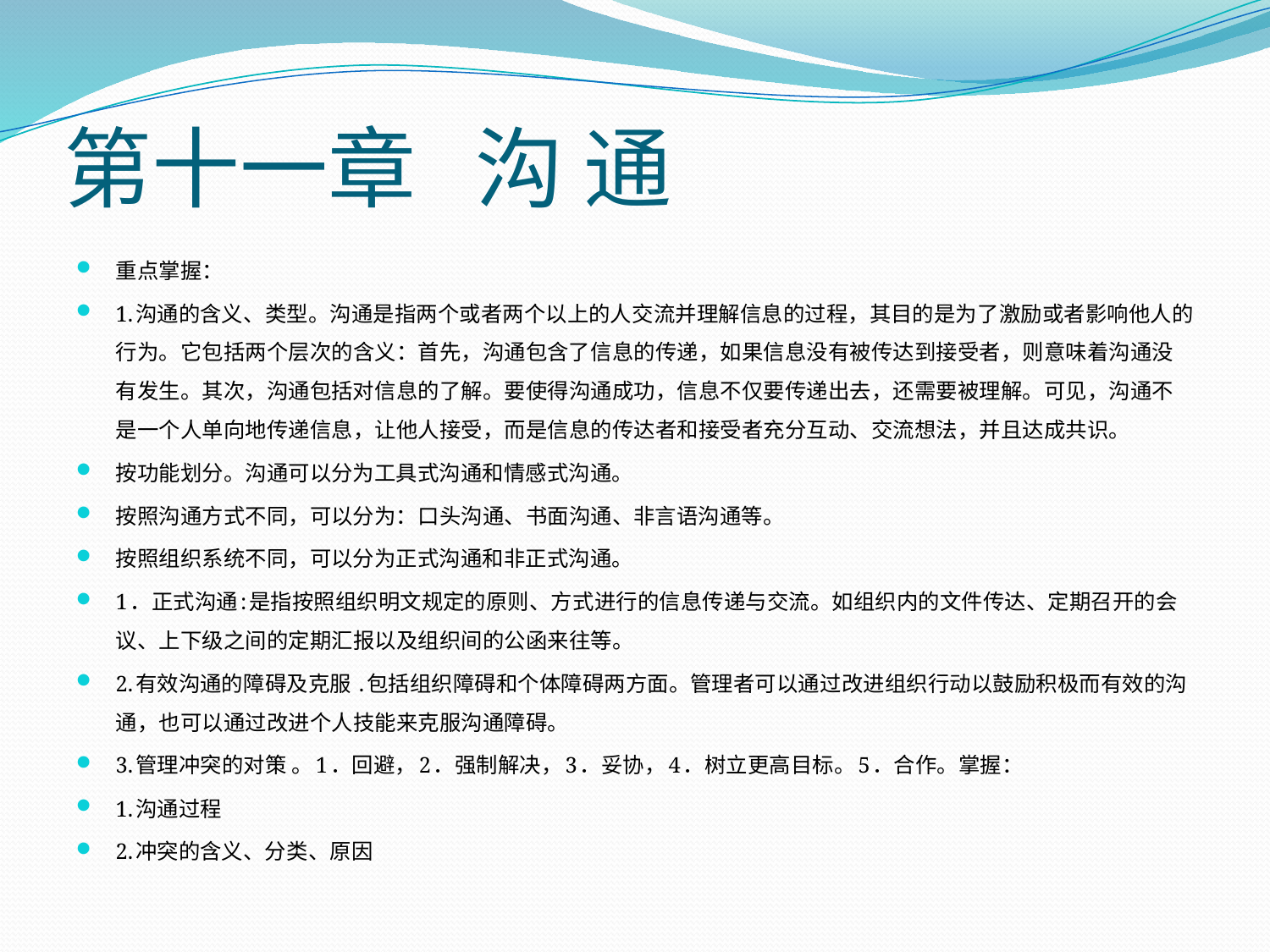

# 第十一章   沟 通
重点掌握：
1.沟通的含义、类型。沟通是指两个或者两个以上的人交流并理解信息的过程，其目的是为了激励或者影响他人的行为。它包括两个层次的含义：首先，沟通包含了信息的传递，如果信息没有被传达到接受者，则意味着沟通没有发生。其次，沟通包括对信息的了解。要使得沟通成功，信息不仅要传递出去，还需要被理解。可见，沟通不是一个人单向地传递信息，让他人接受，而是信息的传达者和接受者充分互动、交流想法，并且达成共识。
按功能划分。沟通可以分为工具式沟通和情感式沟通。
按照沟通方式不同，可以分为：口头沟通、书面沟通、非言语沟通等。
按照组织系统不同，可以分为正式沟通和非正式沟通。
1．正式沟通:是指按照组织明文规定的原则、方式进行的信息传递与交流。如组织内的文件传达、定期召开的会议、上下级之间的定期汇报以及组织间的公函来往等。
2.有效沟通的障碍及克服 .包括组织障碍和个体障碍两方面。管理者可以通过改进组织行动以鼓励积极而有效的沟通，也可以通过改进个人技能来克服沟通障碍。
3.管理冲突的对策 。1．回避，2．强制解决，3．妥协，4．树立更高目标。5．合作。掌握：
1.沟通过程
2.冲突的含义、分类、原因